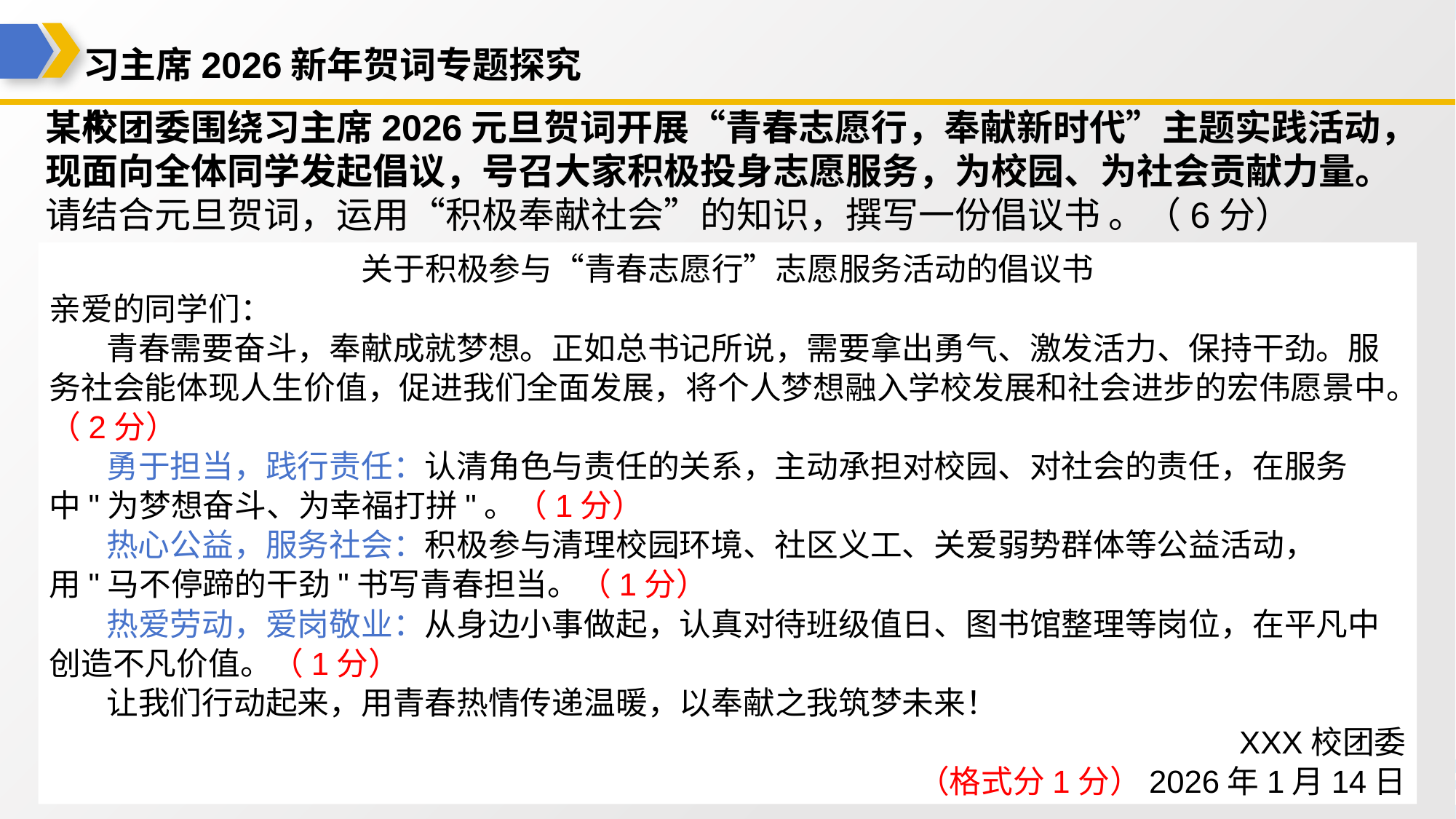

习主席2026新年贺词专题探究4

某校团委围绕习主席2026元旦贺词开展“青春志愿行，奉献新时代”主题实践活动，现面向全体同学发起倡议，号召大家积极投身志愿服务，为校园、为社会贡献力量。
请结合元旦贺词，运用“积极奉献社会”的知识，撰写一份倡议书 。（6分）
关于积极参与“青春志愿行”志愿服务活动的倡议书
亲爱的同学们：
       青春需要奋斗，奉献成就梦想。正如总书记所说，需要拿出勇气、激发活力、保持干劲。服务社会能体现人生价值，促进我们全面发展，将个人梦想融入学校发展和社会进步的宏伟愿景中。（2分）
       勇于担当，践行责任：认清角色与责任的关系，主动承担对校园、对社会的责任，在服务中"为梦想奋斗、为幸福打拼"。（1分）
       热心公益，服务社会：积极参与清理校园环境、社区义工、关爱弱势群体等公益活动，用"马不停蹄的干劲"书写青春担当。（1分）
       热爱劳动，爱岗敬业：从身边小事做起，认真对待班级值日、图书馆整理等岗位，在平凡中创造不凡价值。（1分）
       让我们行动起来，用青春热情传递温暖，以奉献之我筑梦未来！
XXX校团委
（格式分1分）2026年1月14日